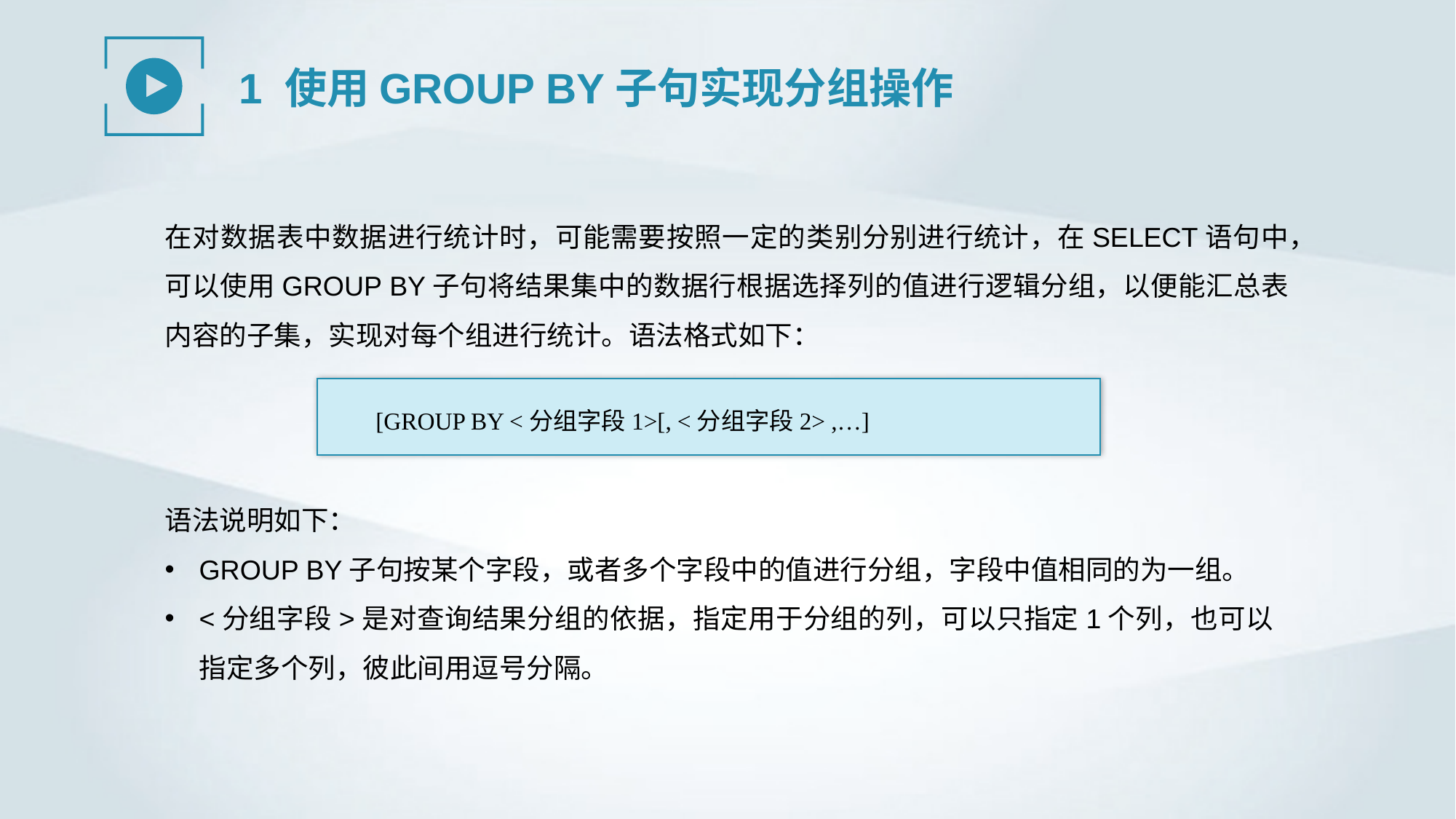

1 使用GROUP BY子句实现分组操作
在对数据表中数据进行统计时，可能需要按照一定的类别分别进行统计，在SELECT语句中，可以使用GROUP BY子句将结果集中的数据行根据选择列的值进行逻辑分组，以便能汇总表内容的子集，实现对每个组进行统计。语法格式如下：
[GROUP BY <分组字段1>[, <分组字段2> ,…]
语法说明如下：
GROUP BY子句按某个字段，或者多个字段中的值进行分组，字段中值相同的为一组。
<分组字段>是对查询结果分组的依据，指定用于分组的列，可以只指定1个列，也可以指定多个列，彼此间用逗号分隔。